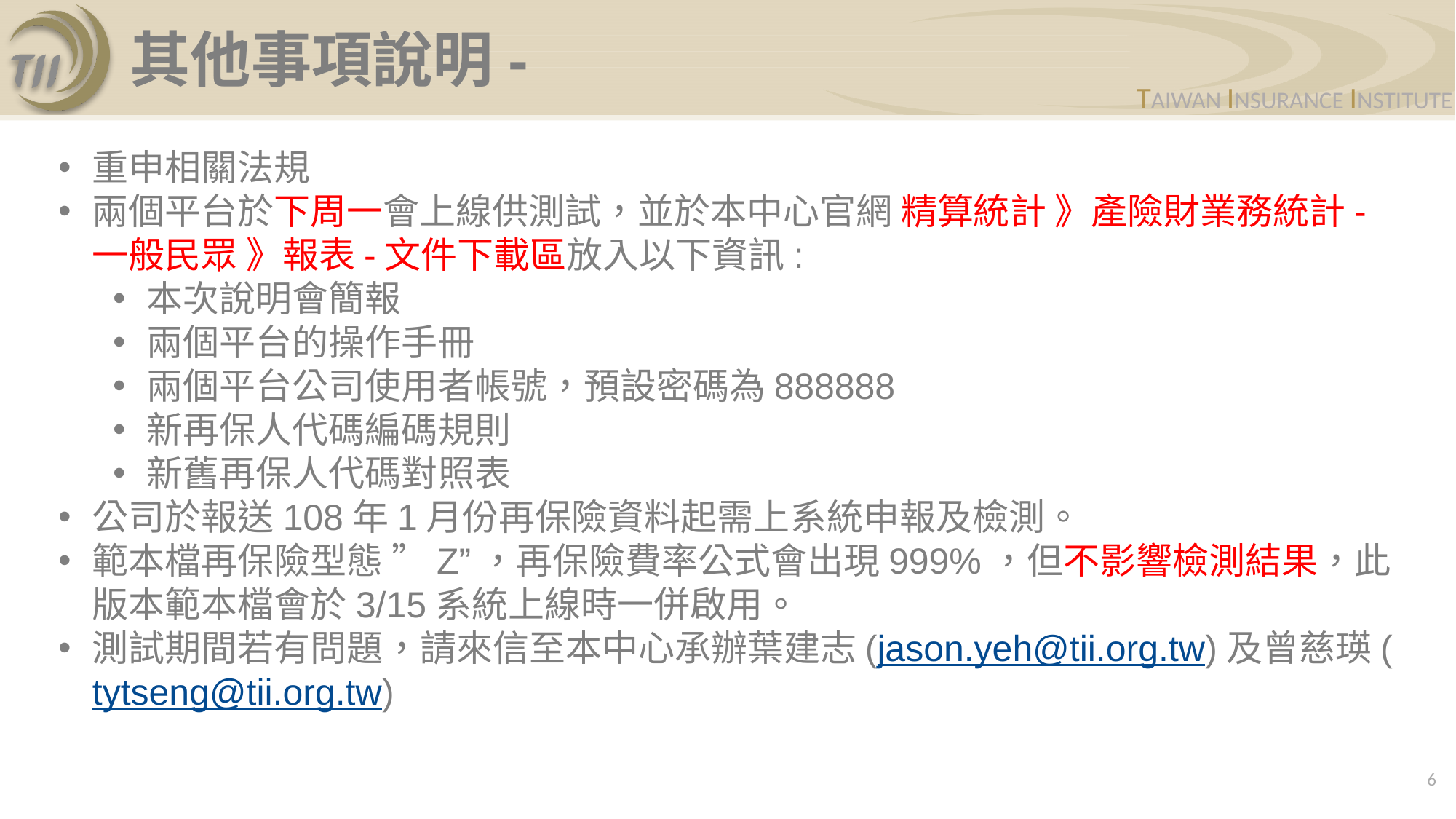

其他事項說明-
重申相關法規
兩個平台於下周一會上線供測試，並於本中心官網 精算統計 》產險財業務統計-一般民眾 》報表-文件下載區放入以下資訊:
本次說明會簡報
兩個平台的操作手冊
兩個平台公司使用者帳號，預設密碼為888888
新再保人代碼編碼規則
新舊再保人代碼對照表
公司於報送108年1月份再保險資料起需上系統申報及檢測。
範本檔再保險型態 ”Z”，再保險費率公式會出現999%，但不影響檢測結果，此版本範本檔會於3/15系統上線時一併啟用。
測試期間若有問題，請來信至本中心承辦葉建志(jason.yeh@tii.org.tw)及曾慈瑛(tytseng@tii.org.tw)

6